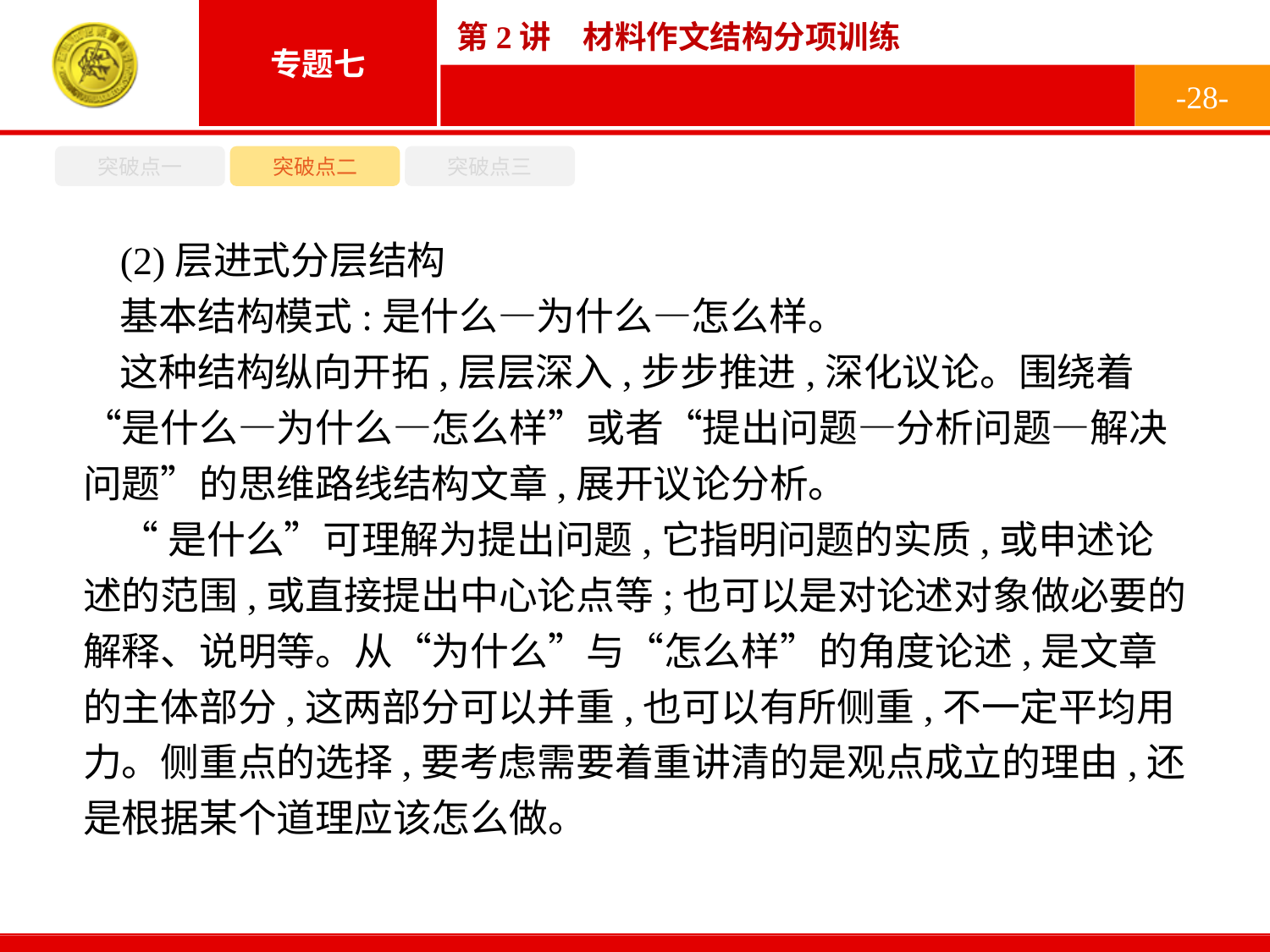

-28-
突破点一
突破点二
突破点三
(2)层进式分层结构
基本结构模式:是什么—为什么—怎么样。
这种结构纵向开拓,层层深入,步步推进,深化议论。围绕着“是什么—为什么—怎么样”或者“提出问题—分析问题—解决问题”的思维路线结构文章,展开议论分析。
“是什么”可理解为提出问题,它指明问题的实质,或申述论述的范围,或直接提出中心论点等;也可以是对论述对象做必要的解释、说明等。从“为什么”与“怎么样”的角度论述,是文章的主体部分,这两部分可以并重,也可以有所侧重,不一定平均用力。侧重点的选择,要考虑需要着重讲清的是观点成立的理由,还是根据某个道理应该怎么做。